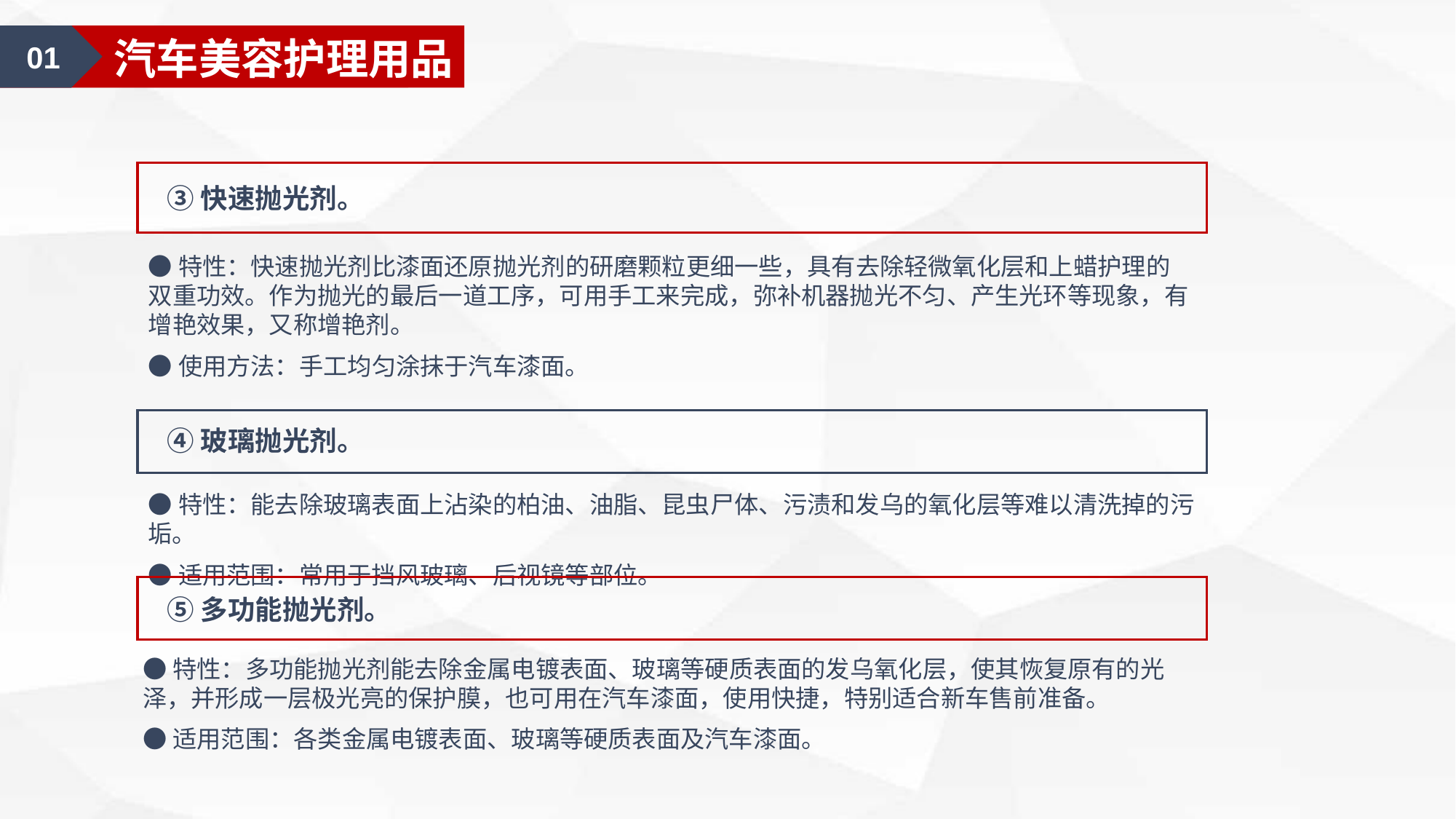

01
汽车美容认知

01
汽车美容护理用品

③快速抛光剂。

●特性：快速抛光剂比漆面还原抛光剂的研磨颗粒更细一些，具有去除轻微氧化层和上蜡护理的双重功效。作为抛光的最后一道工序，可用手工来完成，弥补机器抛光不匀、产生光环等现象，有增艳效果，又称增艳剂。
●使用方法：手工均匀涂抹于汽车漆面。

④玻璃抛光剂。
●特性：能去除玻璃表面上沾染的柏油、油脂、昆虫尸体、污渍和发乌的氧化层等难以清洗掉的污垢。
●适用范围：常用于挡风玻璃、后视镜等部位。

⑤多功能抛光剂。
●特性：多功能抛光剂能去除金属电镀表面、玻璃等硬质表面的发乌氧化层，使其恢复原有的光泽，并形成一层极光亮的保护膜，也可用在汽车漆面，使用快捷，特别适合新车售前准备。
●适用范围：各类金属电镀表面、玻璃等硬质表面及汽车漆面。